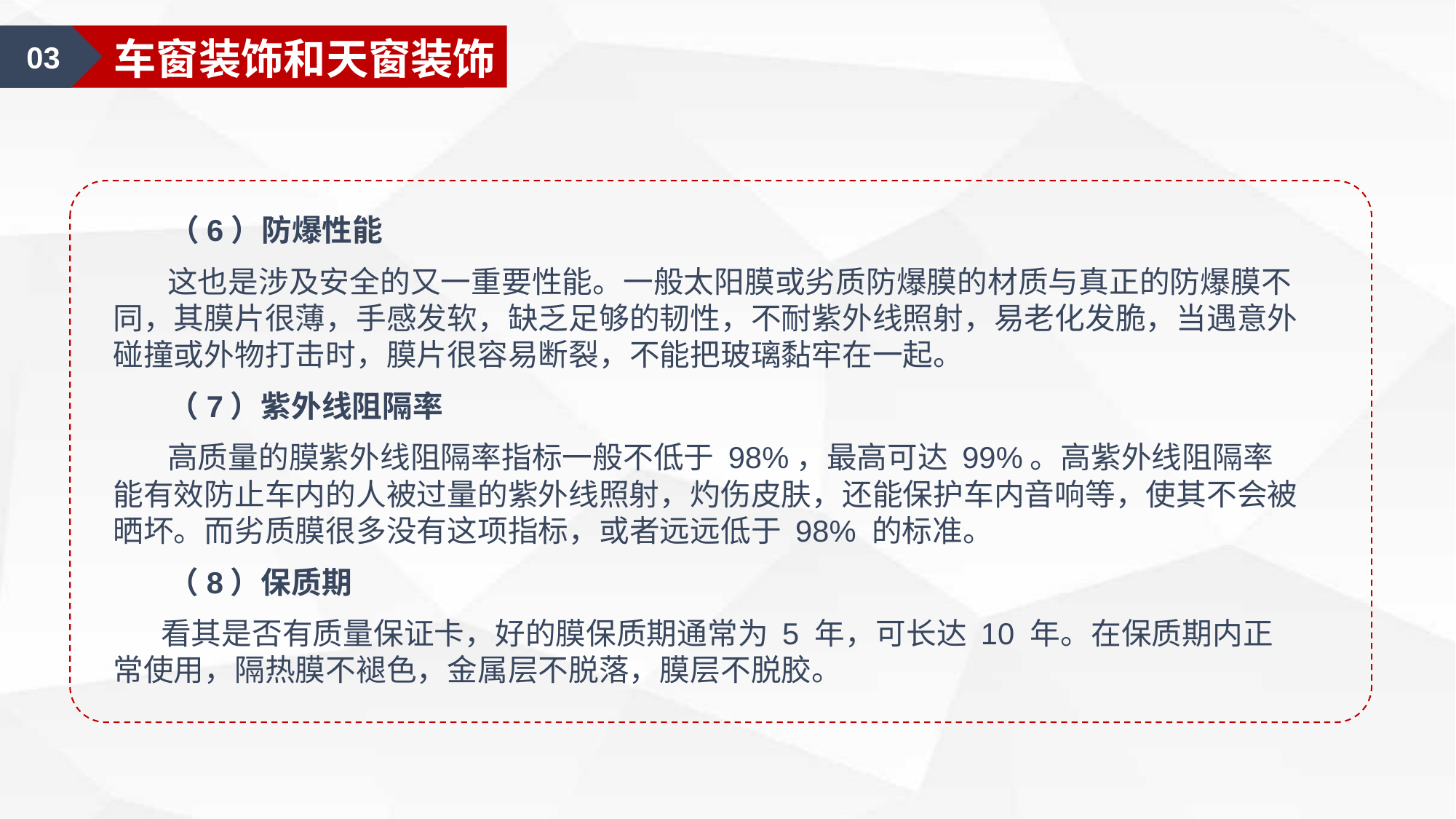

01
汽车美容认知

01
汽车外部的清洁

03
车窗装饰和天窗装饰

        （6）防爆性能
       这也是涉及安全的又一重要性能。一般太阳膜或劣质防爆膜的材质与真正的防爆膜不同，其膜片很薄，手感发软，缺乏足够的韧性，不耐紫外线照射，易老化发脆，当遇意外碰撞或外物打击时，膜片很容易断裂，不能把玻璃黏牢在一起。
       （7）紫外线阻隔率
       高质量的膜紫外线阻隔率指标一般不低于 98%，最高可达 99%。高紫外线阻隔率能有效防止车内的人被过量的紫外线照射，灼伤皮肤，还能保护车内音响等，使其不会被晒坏。而劣质膜很多没有这项指标，或者远远低于 98% 的标准。
       （8）保质期
      看其是否有质量保证卡，好的膜保质期通常为 5 年，可长达 10 年。在保质期内正常使用，隔热膜不褪色，金属层不脱落，膜层不脱胶。